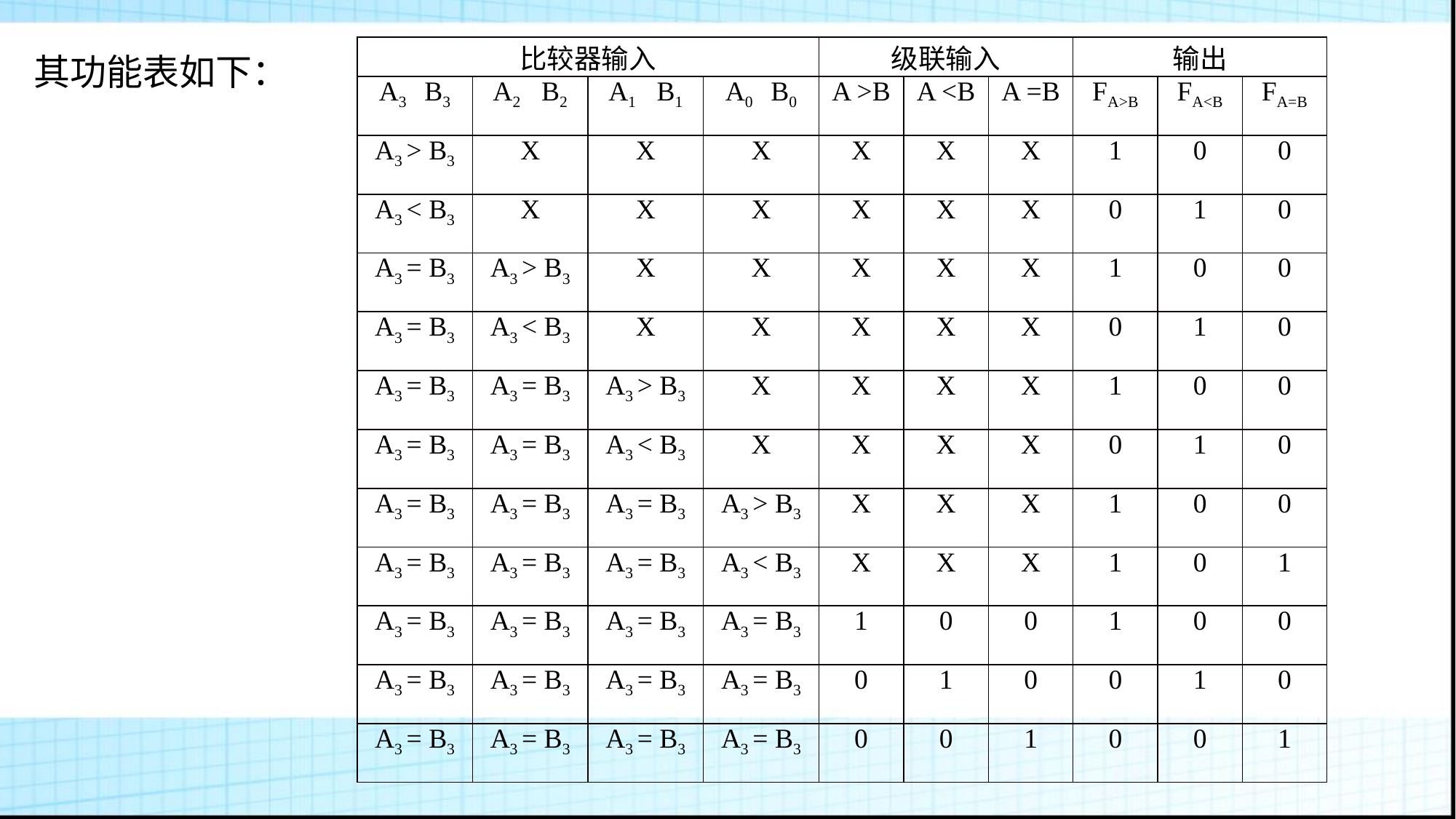

| 比较器输入 |  |  |  | 级联输入 |  |  | 输出 |  |  |
| --- | --- | --- | --- | --- | --- | --- | --- | --- | --- |
| A3 B3 | A2 B2 | A1 B1 | A0 B0 | A >B | A <B | A =B | FA>B | FA<B | FA=B |
| A3 > B3 | X | X | X | X | X | X | 1 | 0 | 0 |
| A3 < B3 | X | X | X | X | X | X | 0 | 1 | 0 |
| A3 = B3 | A3 > B3 | X | X | X | X | X | 1 | 0 | 0 |
| A3 = B3 | A3 < B3 | X | X | X | X | X | 0 | 1 | 0 |
| A3 = B3 | A3 = B3 | A3 > B3 | X | X | X | X | 1 | 0 | 0 |
| A3 = B3 | A3 = B3 | A3 < B3 | X | X | X | X | 0 | 1 | 0 |
| A3 = B3 | A3 = B3 | A3 = B3 | A3 > B3 | X | X | X | 1 | 0 | 0 |
| A3 = B3 | A3 = B3 | A3 = B3 | A3 < B3 | X | X | X | 1 | 0 | 1 |
| A3 = B3 | A3 = B3 | A3 = B3 | A3 = B3 | 1 | 0 | 0 | 1 | 0 | 0 |
| A3 = B3 | A3 = B3 | A3 = B3 | A3 = B3 | 0 | 1 | 0 | 0 | 1 | 0 |
| A3 = B3 | A3 = B3 | A3 = B3 | A3 = B3 | 0 | 0 | 1 | 0 | 0 | 1 |
其功能表如下：
#